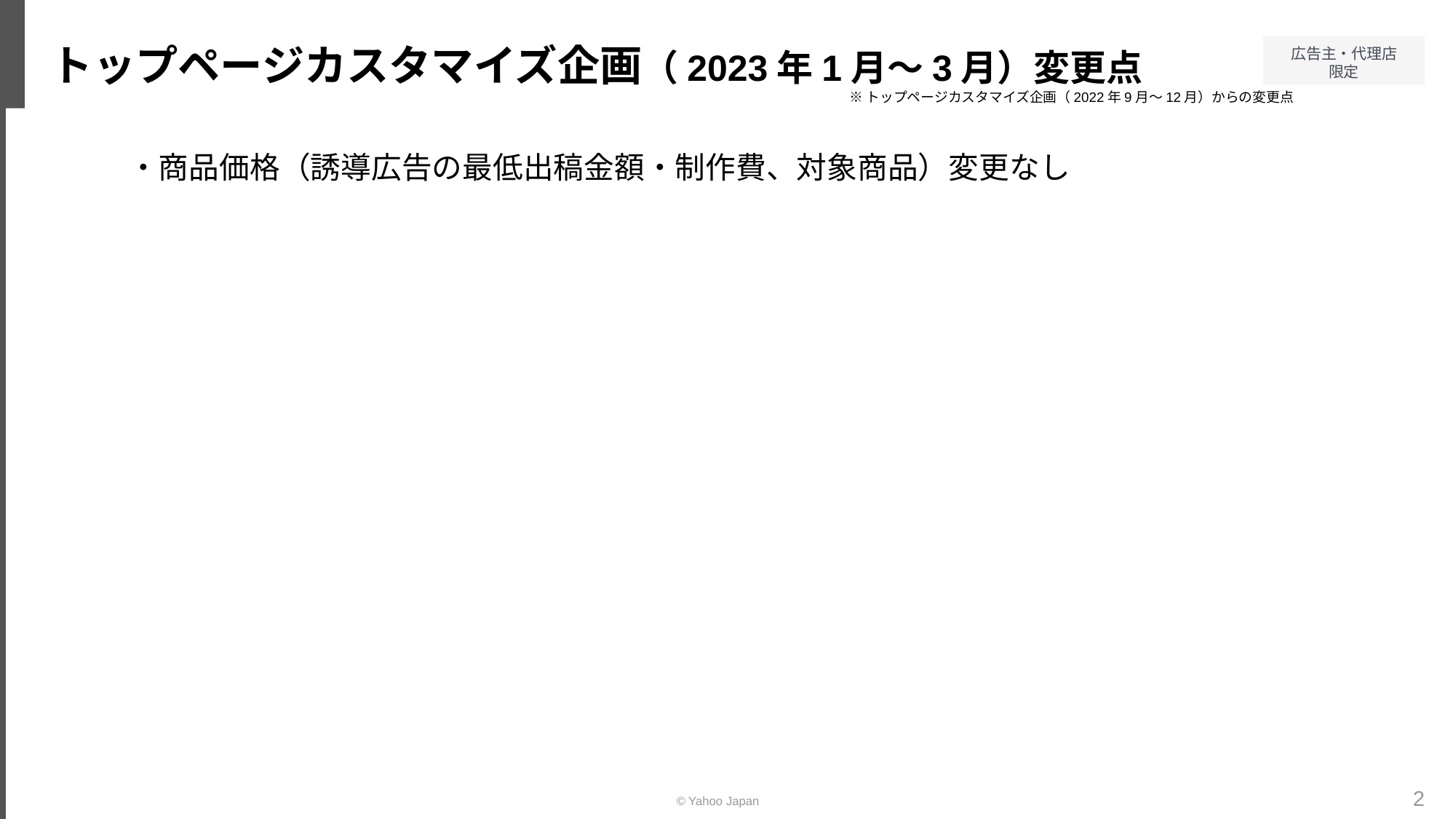

トップページカスタマイズ企画（2023年1月～3月）変更点
※トップページカスタマイズ企画（2022年9月～12月）からの変更点
・商品価格（誘導広告の最低出稿金額・制作費、対象商品）変更なし

2